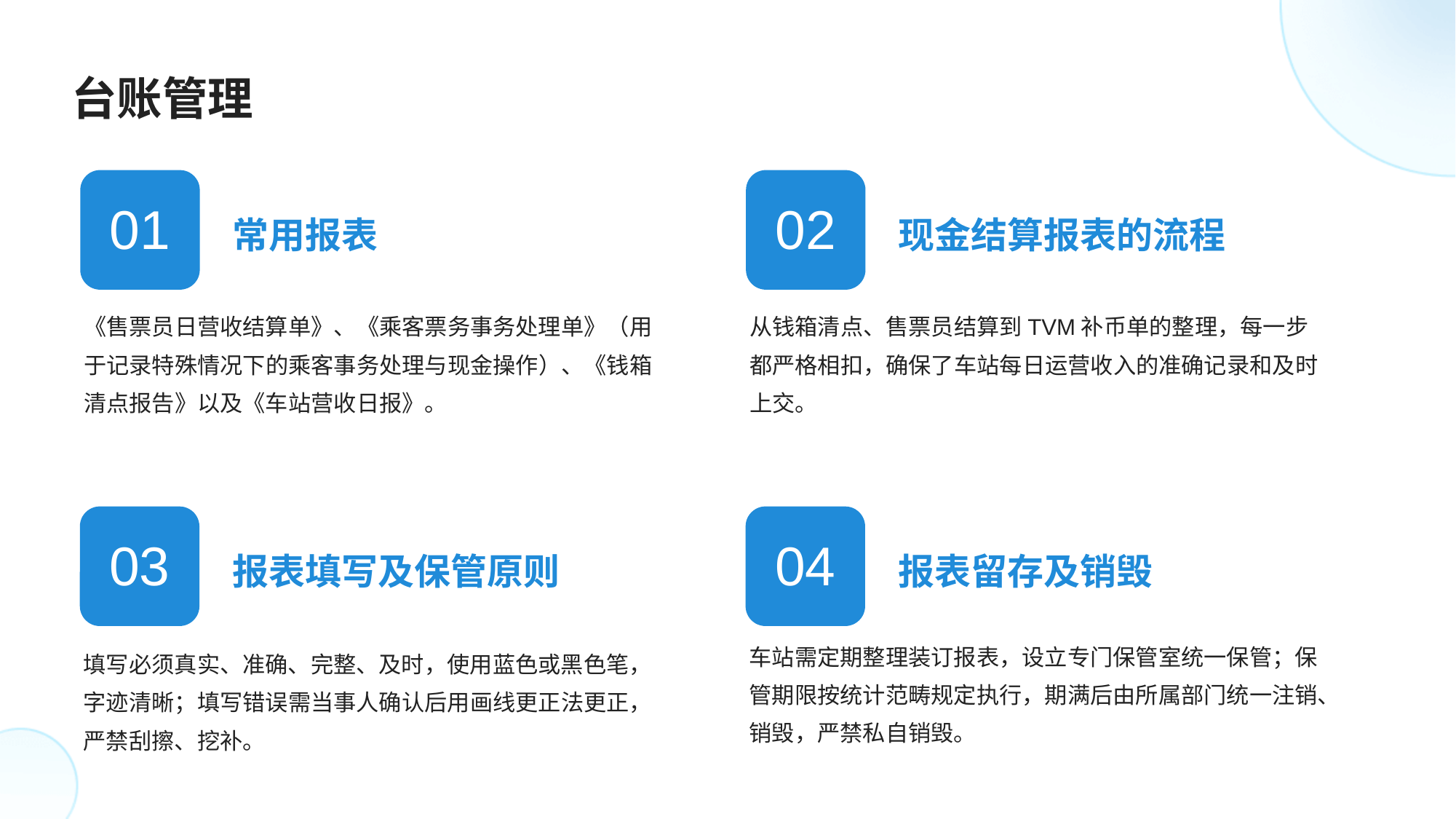

台账管理

常用报表

现金结算报表的流程
01
02
《售票员日营收结算单》、《乘客票务事务处理单》（用于记录特殊情况下的乘客事务处理与现金操作）、《钱箱清点报告》以及《车站营收日报》。
从钱箱清点、售票员结算到TVM补币单的整理，每一步都严格相扣，确保了车站每日运营收入的准确记录和及时上交。

报表填写及保管原则

报表留存及销毁
03
04
车站需定期整理装订报表，设立专门保管室统一保管；保管期限按统计范畴规定执行，期满后由所属部门统一注销、销毁，严禁私自销毁。
填写必须真实、准确、完整、及时，使用蓝色或黑色笔，字迹清晰；填写错误需当事人确认后用画线更正法更正，严禁刮擦、挖补。